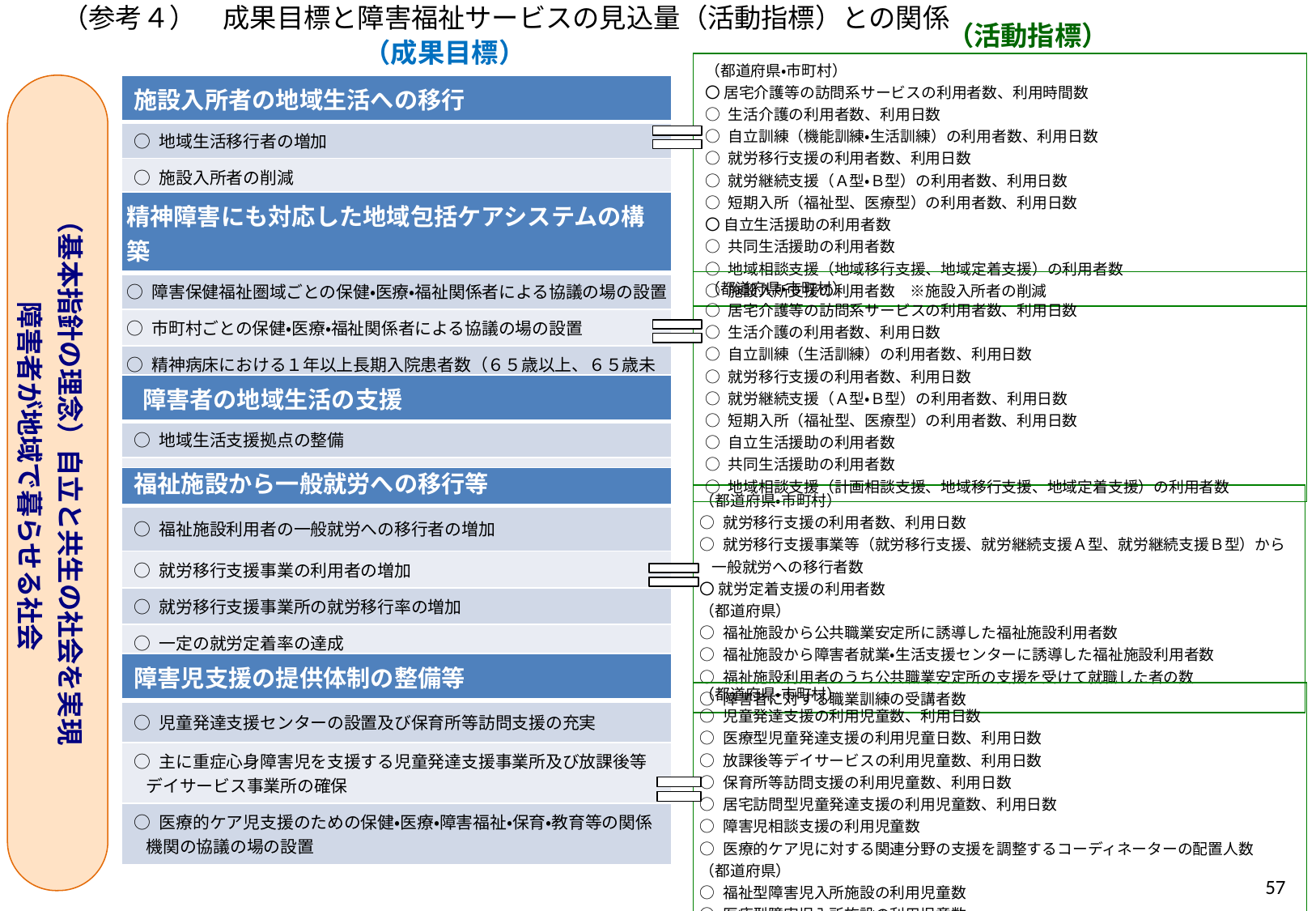

（参考４）　成果目標と障害福祉サービスの見込量（活動指標）との関係
（活動指標）
（成果目標）
（基本指針の理念）自立と共生の社会を実現
障害者が地域で暮らせる社会
| （都道府県・市町村） 〇 居宅介護等の訪問系サービスの利用者数、利用時間数 ○ 生活介護の利用者数、利用日数 ○ 自立訓練（機能訓練・生活訓練）の利用者数、利用日数 ○ 就労移行支援の利用者数、利用日数 ○ 就労継続支援（Ａ型・Ｂ型）の利用者数、利用日数 ○ 短期入所（福祉型、医療型）の利用者数、利用日数 〇 自立生活援助の利用者数 ○ 共同生活援助の利用者数 ○ 地域相談支援（地域移行支援、地域定着支援）の利用者数 ○ 施設入所支援の利用者数　※施設入所者の削減 |
| --- |

| 施設入所者の地域生活への移行 |
| --- |
| ○ 地域生活移行者の増加 |
| ○ 施設入所者の削減 |

| 精神障害にも対応した地域包括ケアシステムの構築 |
| --- |
| ○ 障害保健福祉圏域ごとの保健・医療・福祉関係者による協議の場の設置 |
| ○ 市町村ごとの保健・医療・福祉関係者による協議の場の設置 |
| ○ 精神病床における１年以上長期入院患者数（６５歳以上、６５歳未満） |
| ○ 精神病床における早期退院率（入院後３か月・６か月・１年の退院率） |
| （都道府県・市町村） ○ 居宅介護等の訪問系サービスの利用者数、利用日数 ○ 生活介護の利用者数、利用日数 ○ 自立訓練（生活訓練）の利用者数、利用日数 ○ 就労移行支援の利用者数、利用日数 ○ 就労継続支援（Ａ型・Ｂ型）の利用者数、利用日数 ○ 短期入所（福祉型、医療型）の利用者数、利用日数 ○ 自立生活援助の利用者数 ○ 共同生活援助の利用者数 ○ 地域相談支援（計画相談支援、地域移行支援、地域定着支援）の利用者数 |
| --- |

| 障害者の地域生活の支援 |
| --- |
| ○ 地域生活支援拠点の整備 |
| 福祉施設から一般就労への移行等 |
| --- |
| ○ 福祉施設利用者の一般就労への移行者の増加 |
| ○ 就労移行支援事業の利用者の増加 |
| ○ 就労移行支援事業所の就労移行率の増加 |
| ○ 一定の就労定着率の達成 |
| （都道府県・市町村） ○ 就労移行支援の利用者数、利用日数 ○ 就労移行支援事業等（就労移行支援、就労継続支援Ａ型、就労継続支援Ｂ型）から一般就労への移行者数 〇 就労定着支援の利用者数 （都道府県） ○ 福祉施設から公共職業安定所に誘導した福祉施設利用者数 ○ 福祉施設から障害者就業・生活支援センターに誘導した福祉施設利用者数 ○ 福祉施設利用者のうち公共職業安定所の支援を受けて就職した者の数 ○ 障害者に対する職業訓練の受講者数 |
| --- |

| 障害児支援の提供体制の整備等 |
| --- |
| ○ 児童発達支援センターの設置及び保育所等訪問支援の充実 |
| ○ 主に重症心身障害児を支援する児童発達支援事業所及び放課後等デイサービス事業所の確保 |
| ○ 医療的ケア児支援のための保健・医療・障害福祉・保育・教育等の関係機関の協議の場の設置 |
| （都道府県・市町村） ○ 児童発達支援の利用児童数、利用日数 ○ 医療型児童発達支援の利用児童日数、利用日数 ○ 放課後等デイサービスの利用児童数、利用日数 ○ 保育所等訪問支援の利用児童数、利用日数 ○ 居宅訪問型児童発達支援の利用児童数、利用日数 ○ 障害児相談支援の利用児童数 ○ 医療的ケア児に対する関連分野の支援を調整するコーディネーターの配置人数 （都道府県） ○ 福祉型障害児入所施設の利用児童数 ○ 医療型障害児入所施設の利用児童数 |
| --- |

57